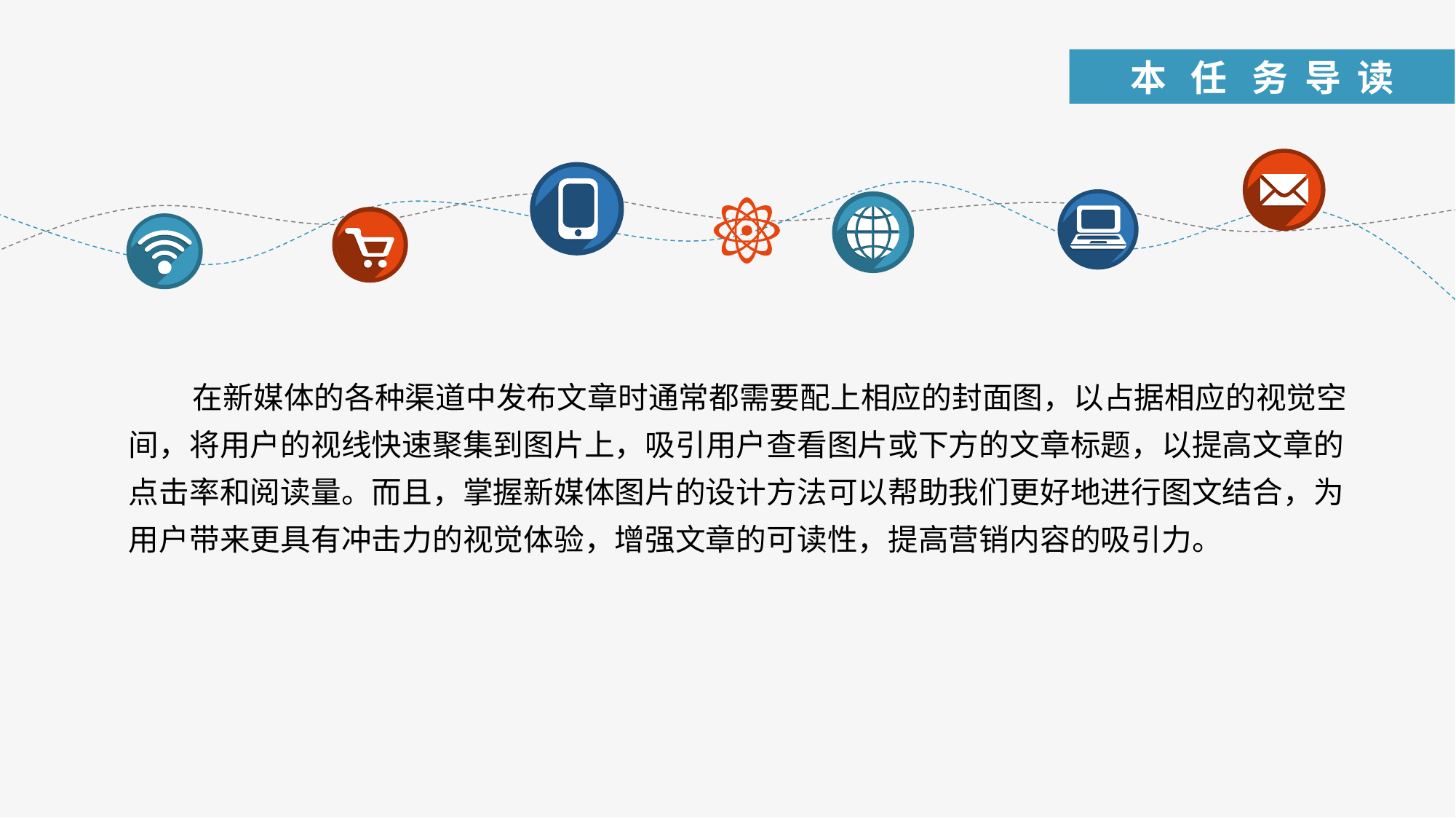

本   任   务  导  读

在新媒体的各种渠道中发布文章时通常都需要配上相应的封面图，以占据相应的视觉空间，将用户的视线快速聚集到图片上，吸引用户查看图片或下方的文章标题，以提高文章的点击率和阅读量。而且，掌握新媒体图片的设计方法可以帮助我们更好地进行图文结合，为用户带来更具有冲击力的视觉体验，增强文章的可读性，提高营销内容的吸引力。